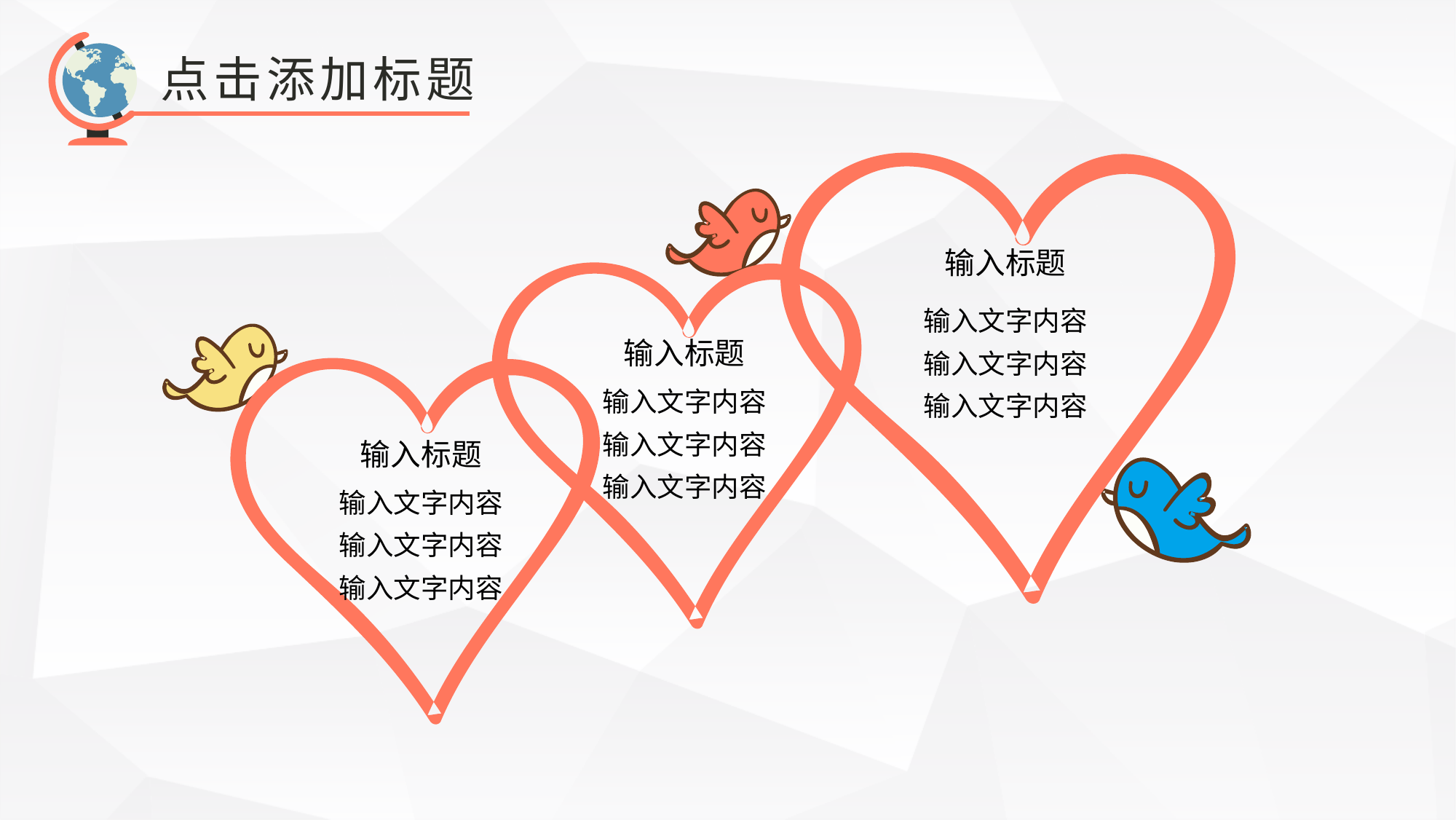

点击添加标题

输入标题
输入文字内容
输入文字内容
输入文字内容

输入标题
输入文字内容
输入文字内容
输入文字内容
输入标题
输入文字内容
输入文字内容
输入文字内容